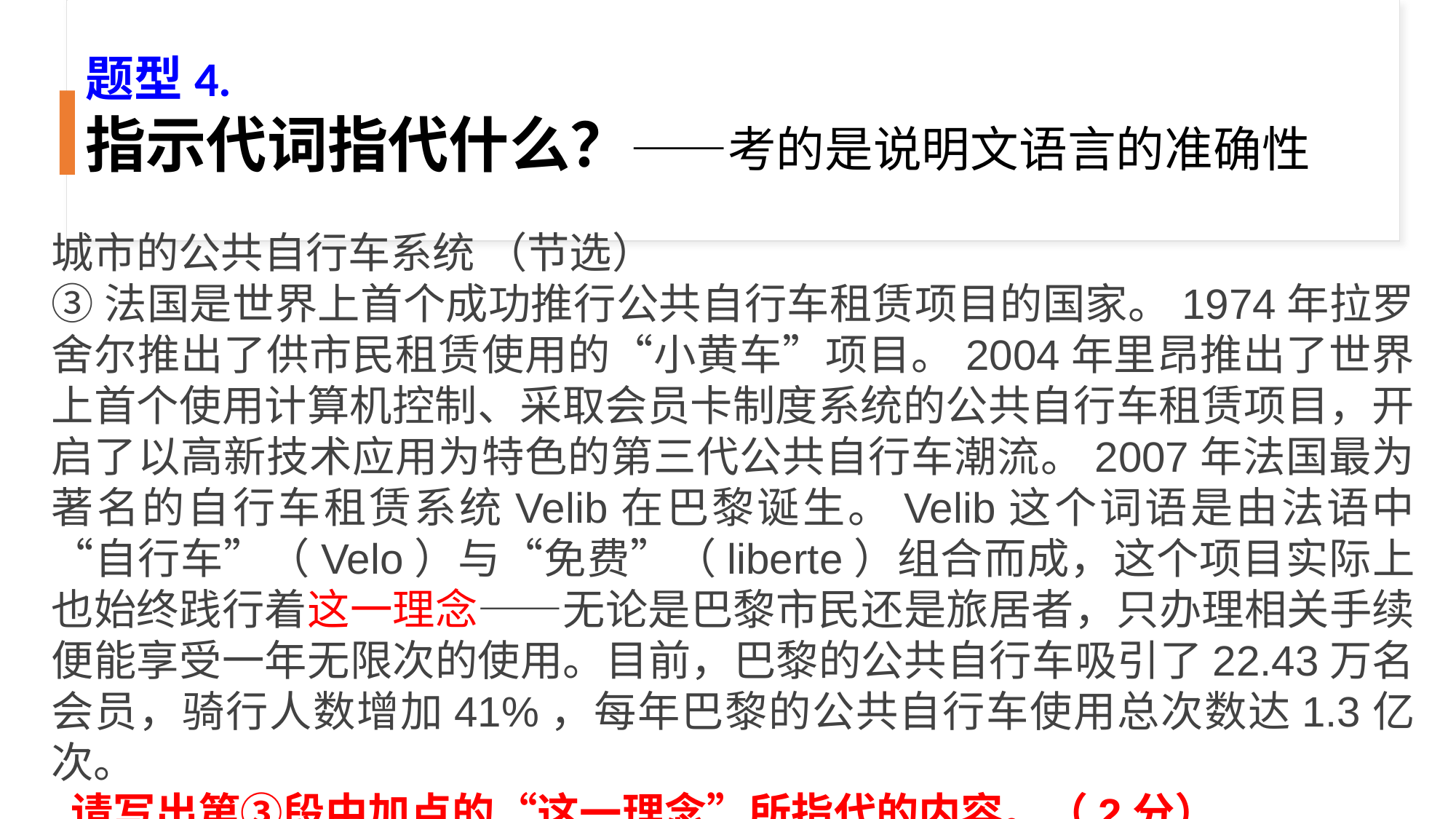

题型4.
指示代词指代什么？——考的是说明文语言的准确性

城市的公共自行车系统 （节选）
③法国是世界上首个成功推行公共自行车租赁项目的国家。1974年拉罗舍尔推出了供市民租赁使用的“小黄车”项目。2004年里昂推出了世界上首个使用计算机控制、采取会员卡制度系统的公共自行车租赁项目，开启了以高新技术应用为特色的第三代公共自行车潮流。2007年法国最为著名的自行车租赁系统Velib在巴黎诞生。Velib这个词语是由法语中“自行车”（Velo）与“免费”（liberte）组合而成，这个项目实际上也始终践行着这一理念——无论是巴黎市民还是旅居者，只办理相关手续便能享受一年无限次的使用。目前，巴黎的公共自行车吸引了22.43万名会员，骑行人数增加41%，每年巴黎的公共自行车使用总次数达1.3亿次。
 请写出第③段中加点的“这一理念”所指代的内容。（2分）